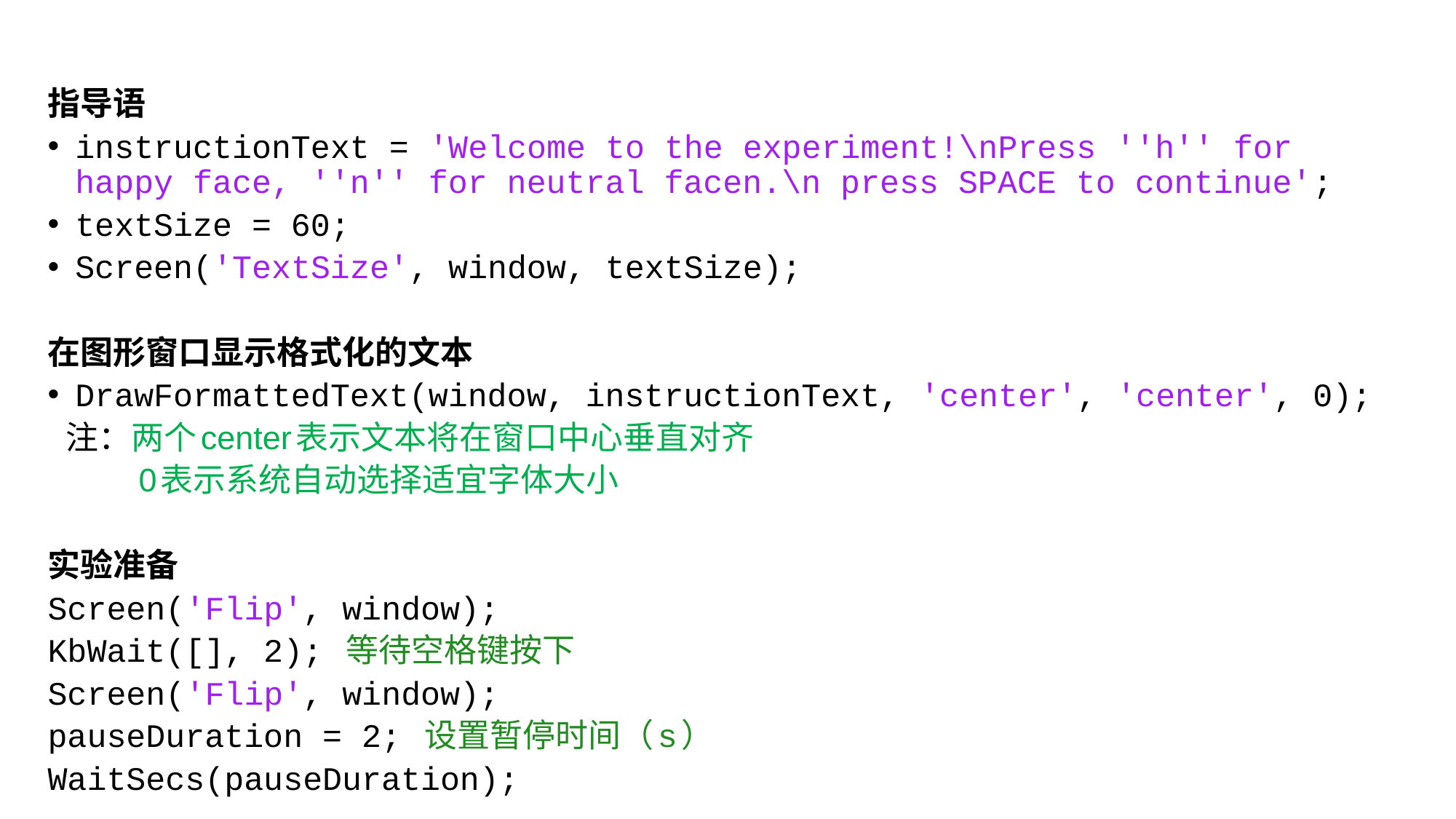

指导语
instructionText = 'Welcome to the experiment!\nPress ''h'' for happy face, ''n'' for neutral facen.\n press SPACE to continue';
textSize = 60;
Screen('TextSize', window, textSize);

在图形窗口显示格式化的文本
DrawFormattedText(window, instructionText, 'center', 'center', 0);
  注：两个center表示文本将在窗口中心垂直对齐
          0表示系统自动选择适宜字体大小

实验准备
Screen('Flip', window);
KbWait([], 2); 等待空格键按下
Screen('Flip', window);
pauseDuration = 2; 设置暂停时间（s）
WaitSecs(pauseDuration);